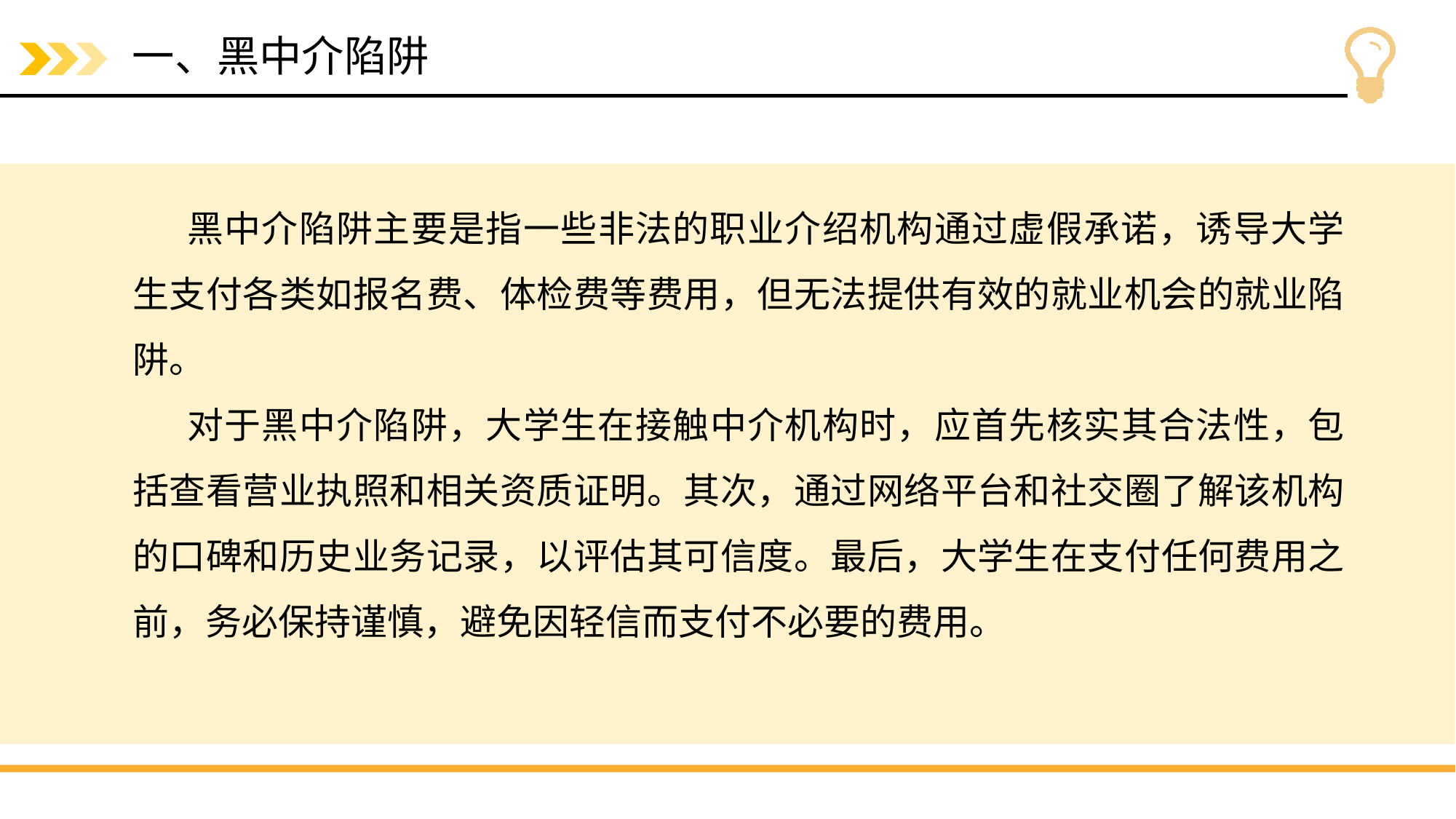

27
# 一、黑中介陷阱

黑中介陷阱主要是指一些非法的职业介绍机构通过虚假承诺，诱导大学生支付各类如报名费、体检费等费用，但无法提供有效的就业机会的就业陷阱。
对于黑中介陷阱，大学生在接触中介机构时，应首先核实其合法性，包括查看营业执照和相关资质证明。其次，通过网络平台和社交圈了解该机构的口碑和历史业务记录，以评估其可信度。最后，大学生在支付任何费用之前，务必保持谨慎，避免因轻信而支付不必要的费用。